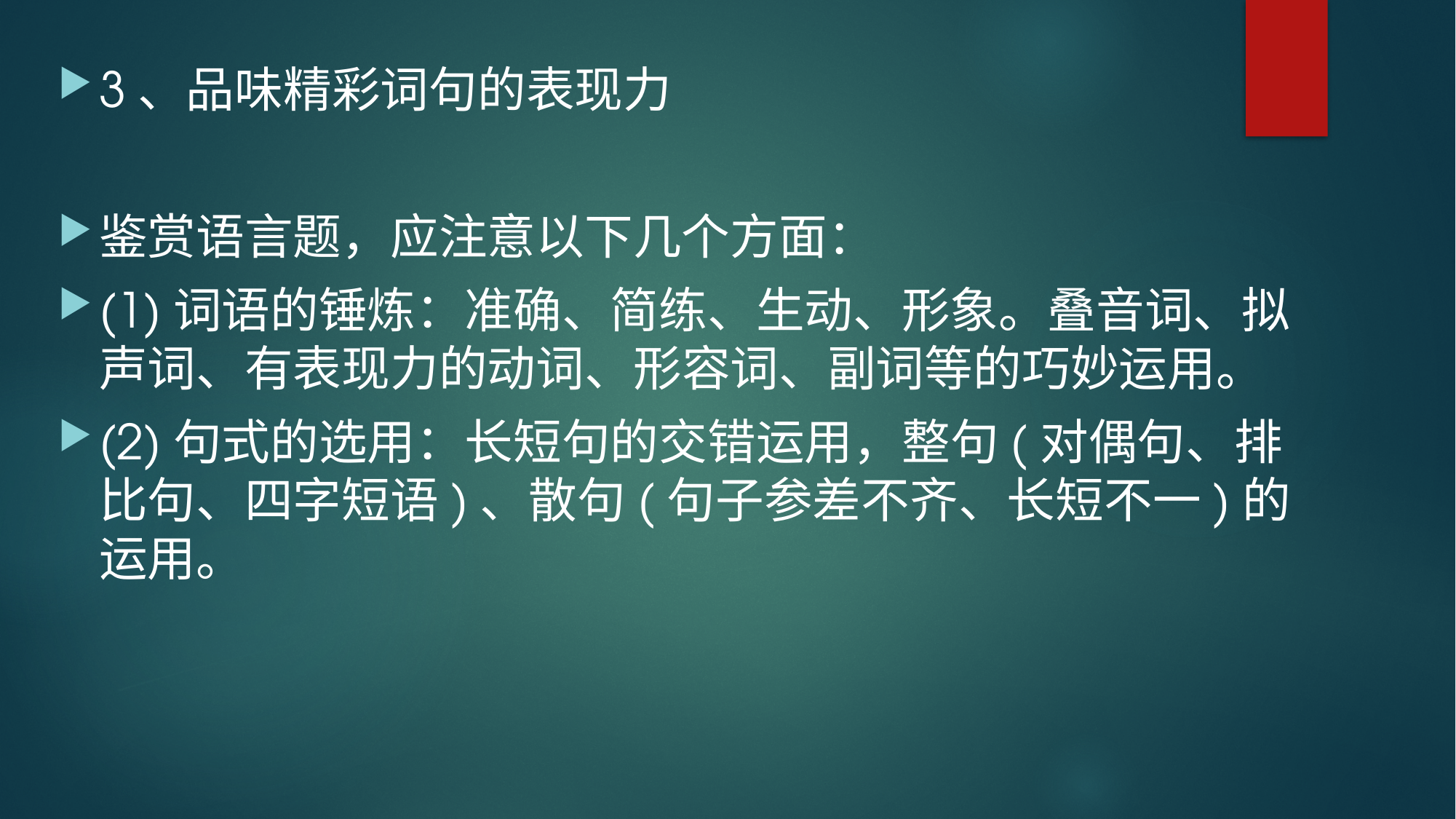

3、品味精彩词句的表现力

鉴赏语言题，应注意以下几个方面：
(1)词语的锤炼：准确、简练、生动、形象。叠音词、拟声词、有表现力的动词、形容词、副词等的巧妙运用。
(2)句式的选用：长短句的交错运用，整句(对偶句、排比句、四字短语)、散句(句子参差不齐、长短不一)的运用。